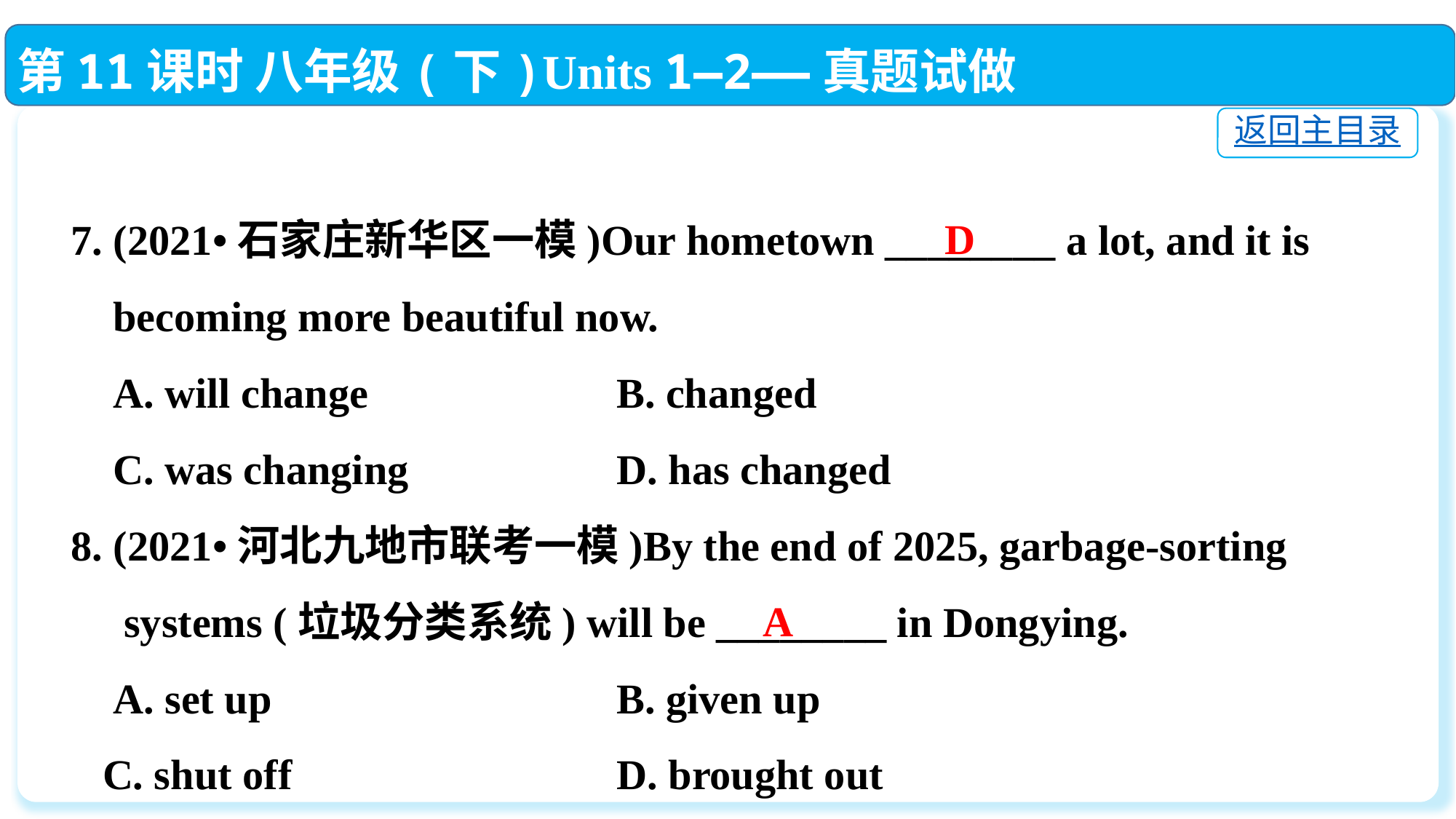

第11课时 八年级(下)Units 1—2——真题试做

返回主目录
7. (2021•石家庄新华区一模)Our hometown ________ a lot, and it is
    becoming more beautiful now.
    A. will change			B. changed
    C. was changing		D. has changed
8. (2021•河北九地市联考一模)By the end of 2025, garbage-sorting
     systems (垃圾分类系统) will be ________ in Dongying.
    A. set up				B. given up
   C. shut off			D. brought out
D
A